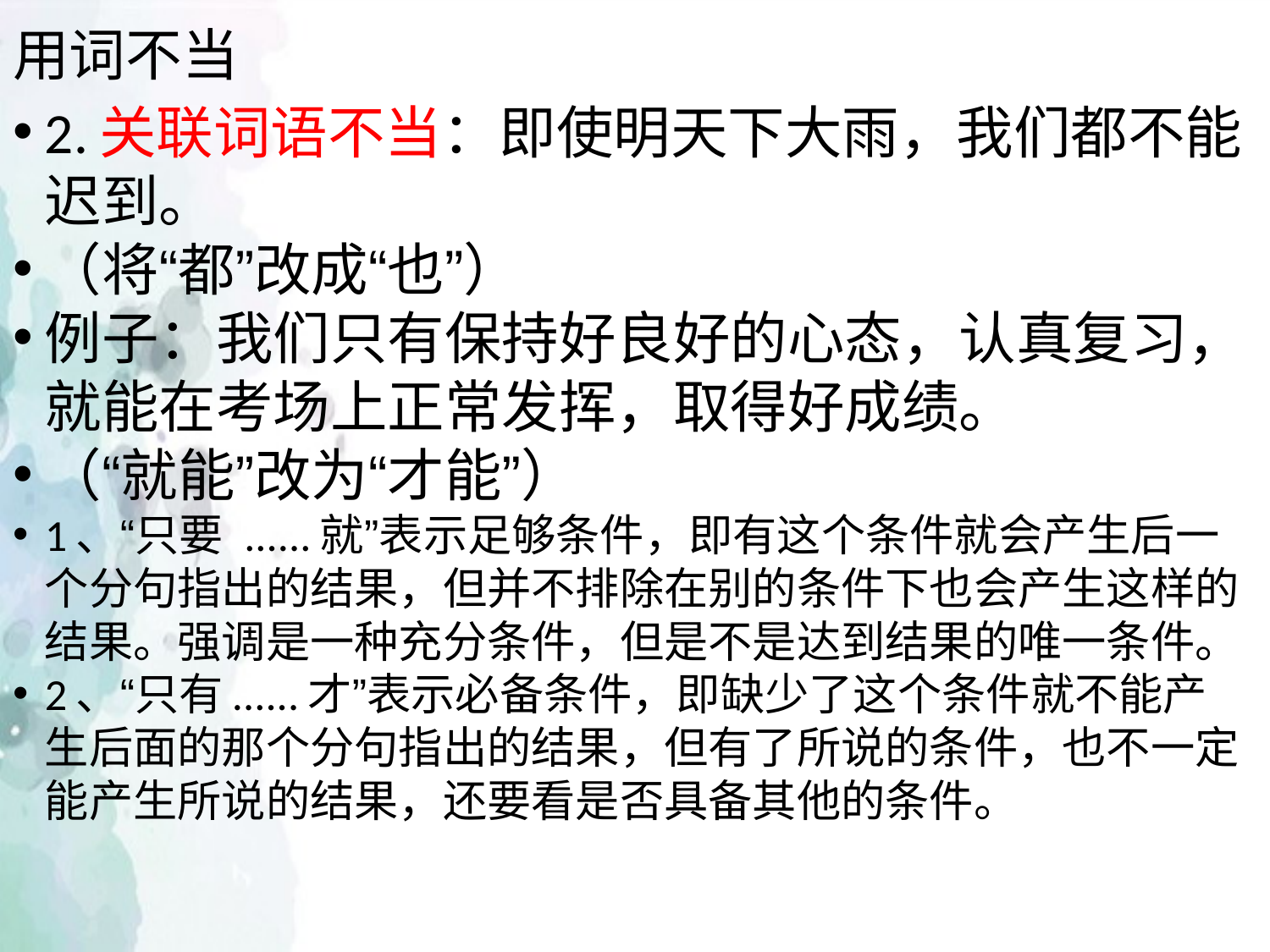

# 用词不当
2.关联词语不当：即使明天下大雨，我们都不能迟到。
（将“都”改成“也”）
例子：我们只有保持好良好的心态，认真复习，就能在考场上正常发挥，取得好成绩。
（“就能”改为“才能”）
1、“只要 ......就”表示足够条件，即有这个条件就会产生后一个分句指出的结果，但并不排除在别的条件下也会产生这样的结果。强调是一种充分条件，但是不是达到结果的唯一条件。
2、“只有......才”表示必备条件，即缺少了这个条件就不能产生后面的那个分句指出的结果，但有了所说的条件，也不一定能产生所说的结果，还要看是否具备其他的条件。